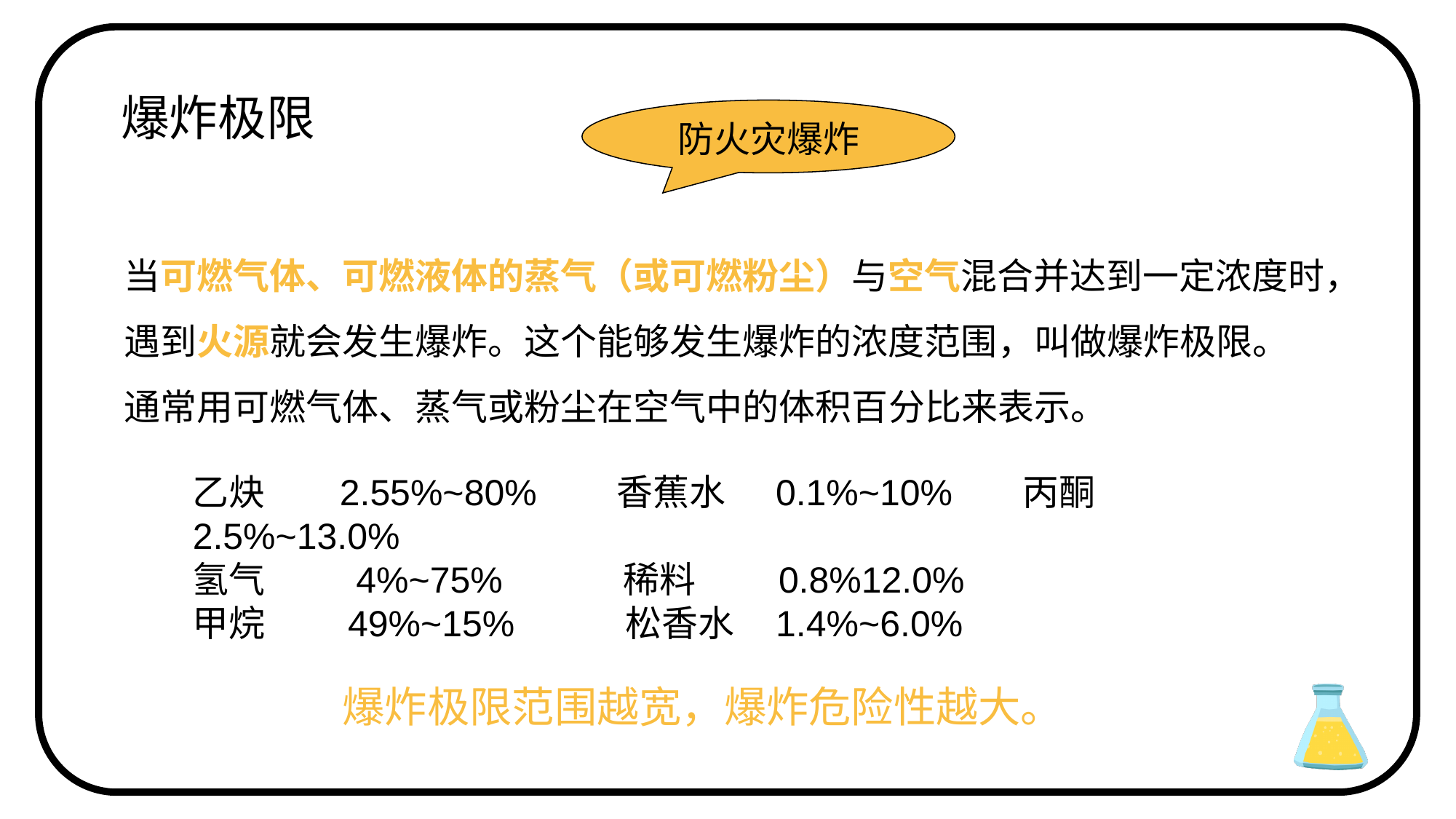

爆炸极限
防火灾爆炸
当可燃气体、可燃液体的蒸气（或可燃粉尘）与空气混合并达到一定浓度时，遇到火源就会发生爆炸。这个能够发生爆炸的浓度范围，叫做爆炸极限。
通常用可燃气体、蒸气或粉尘在空气中的体积百分比来表示。
乙炔        2.55%~80%       香蕉水     0.1%~10%      丙酮   2.5%~13.0%
氢气          4%~75%           稀料         0.8%12.0%
甲烷         49%~15%          松香水    1.4%~6.0%
 爆炸极限范围越宽，爆炸危险性越大。